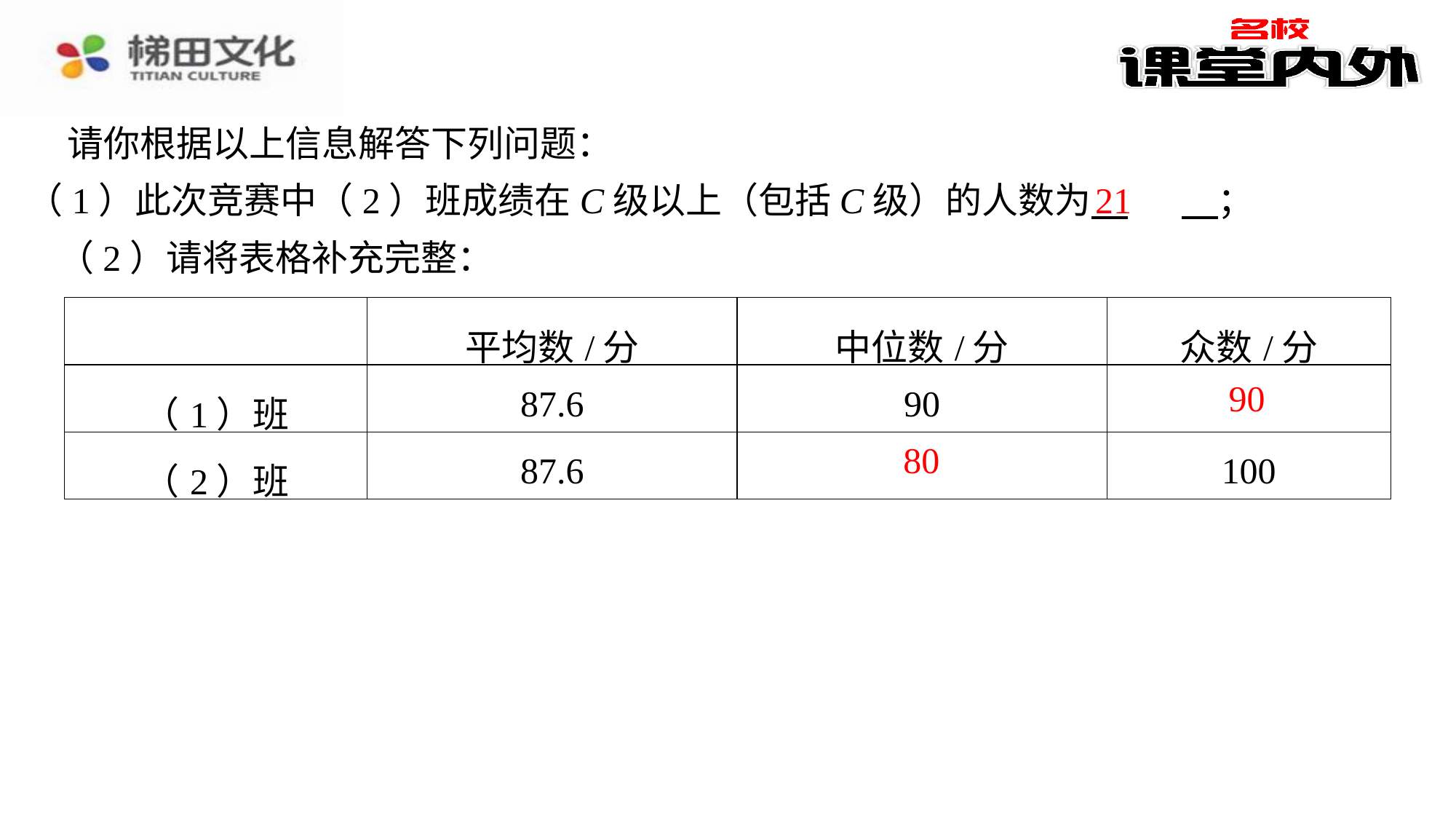

请你根据以上信息解答下列问题：
21
（1）此次竞赛中（2）班成绩在C级以上（包括C级）的人数为 　21　⁠；
（2）请将表格补充完整：
|  | 平均数/分 | 中位数/分 | 众数/分 |
| --- | --- | --- | --- |
| （1）班 | 87.6 | 90 | 90 |
| （2）班 | 87.6 | 80 | 100 |
90
80